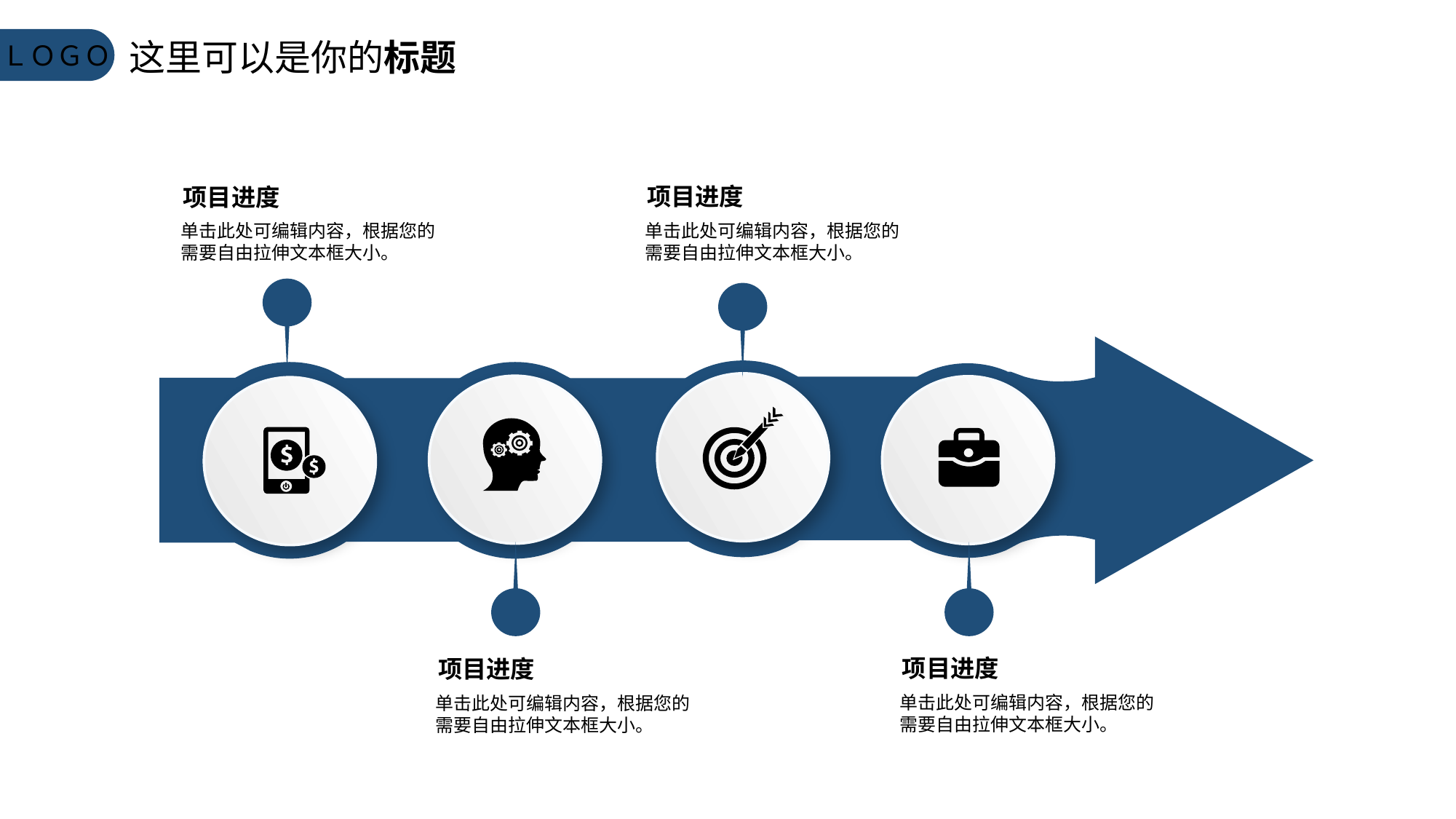

这里可以是你的标题
ＬＯＧＯ
项目进度
项目进度
单击此处可编辑内容，根据您的需要自由拉伸文本框大小。
单击此处可编辑内容，根据您的需要自由拉伸文本框大小。

项目进度
项目进度
单击此处可编辑内容，根据您的需要自由拉伸文本框大小。
单击此处可编辑内容，根据您的需要自由拉伸文本框大小。